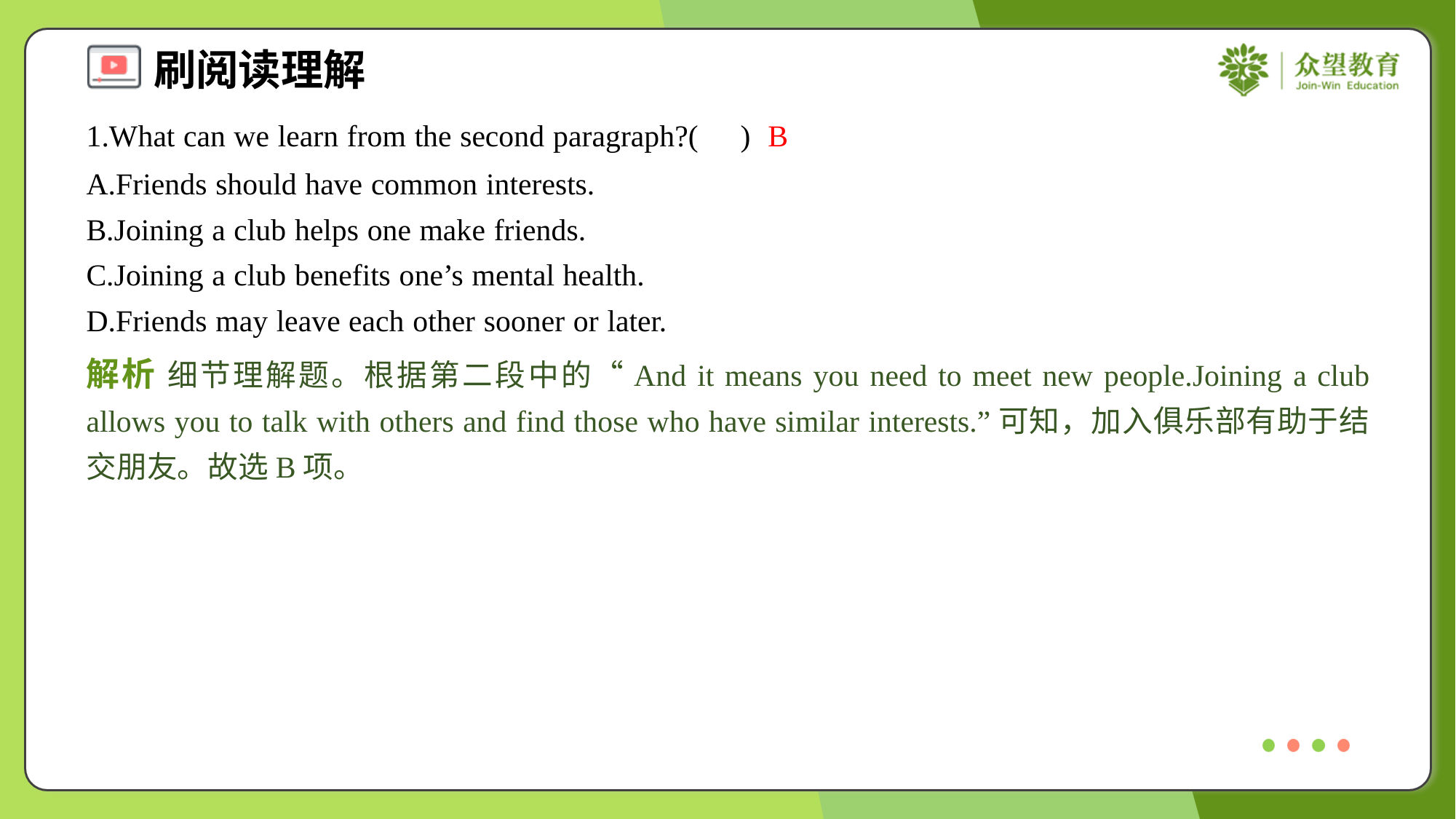

1.What can we learn from the second paragraph?(     )
B
A.Friends should have common interests.
B.Joining a club helps one make friends.
C.Joining a club benefits one’s mental health.
D.Friends may leave each other sooner or later.
解析 细节理解题。根据第二段中的“And it means you need to meet new people.Joining a club allows you to talk with others and find those who have similar interests.”可知，加入俱乐部有助于结交朋友。故选B项。